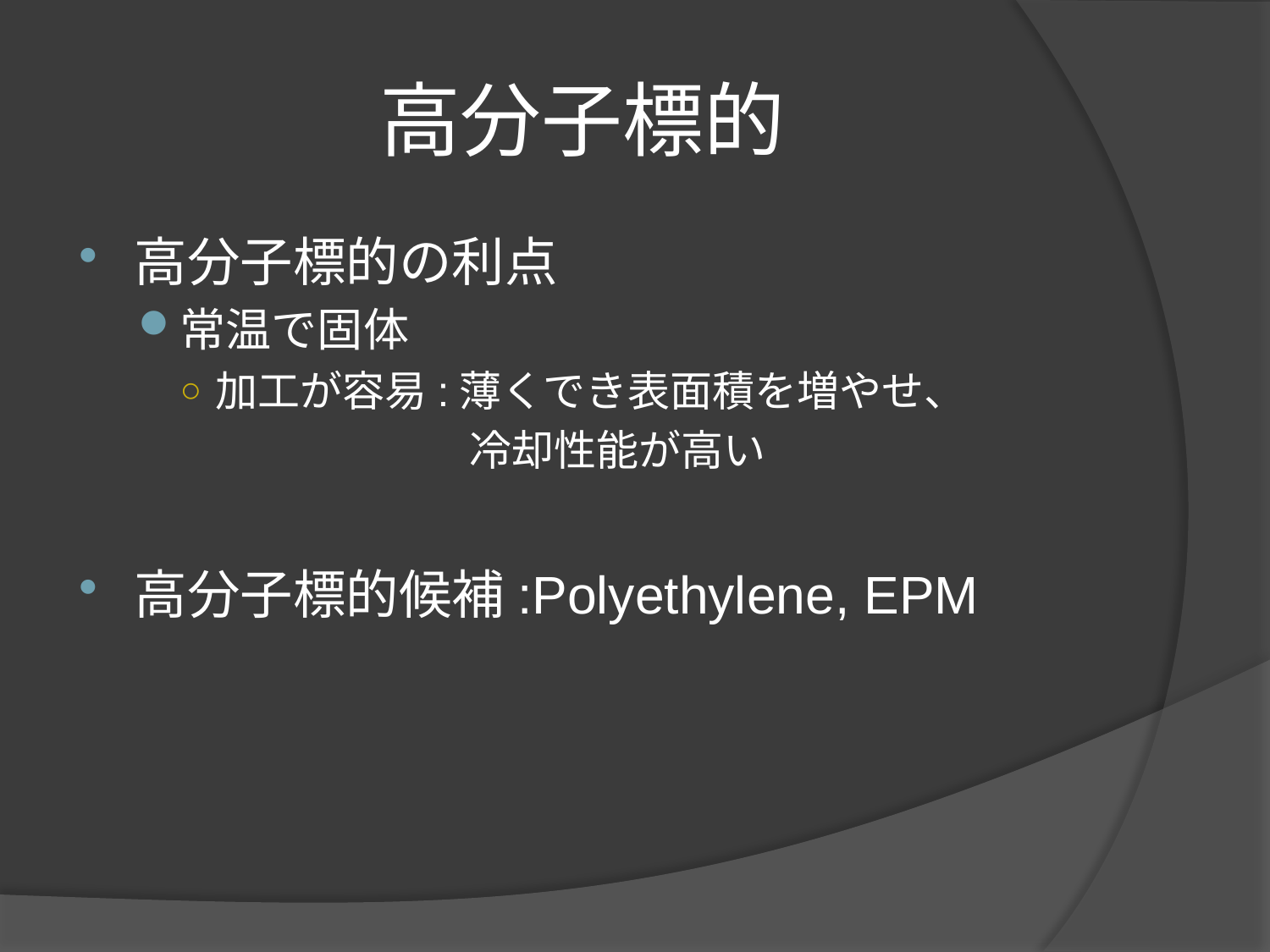

# 高分子標的
高分子標的の利点
常温で固体
加工が容易:薄くでき表面積を増やせ、
			冷却性能が高い

高分子標的候補:Polyethylene, EPM